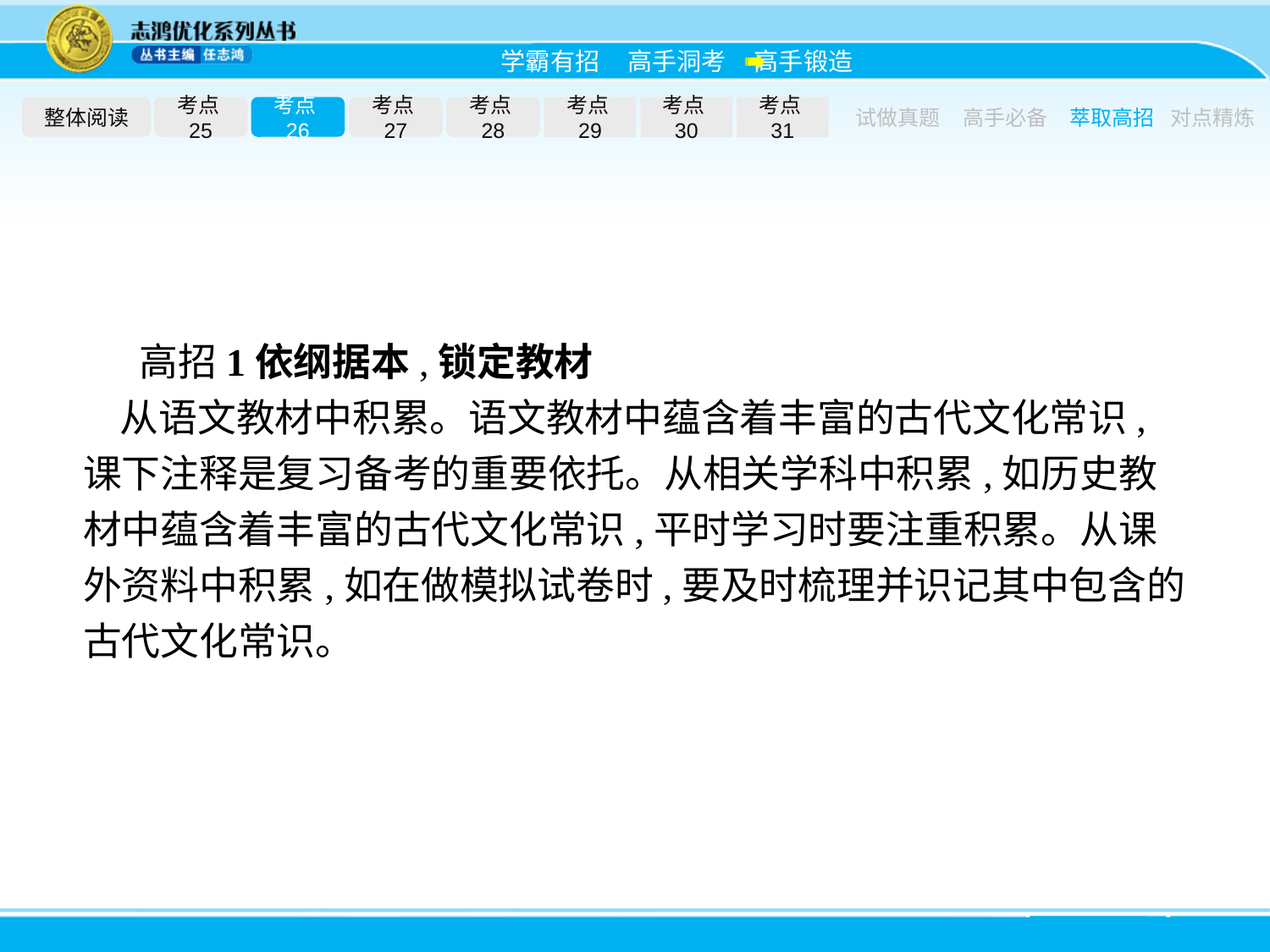

整体阅读
考点25
考点26
考点27
考点28
考点29
考点30
考点31
试做真题
高手必备
萃取高招
对点精炼
高招1依纲据本,锁定教材
从语文教材中积累。语文教材中蕴含着丰富的古代文化常识,课下注释是复习备考的重要依托。从相关学科中积累,如历史教材中蕴含着丰富的古代文化常识,平时学习时要注重积累。从课外资料中积累,如在做模拟试卷时,要及时梳理并识记其中包含的古代文化常识。